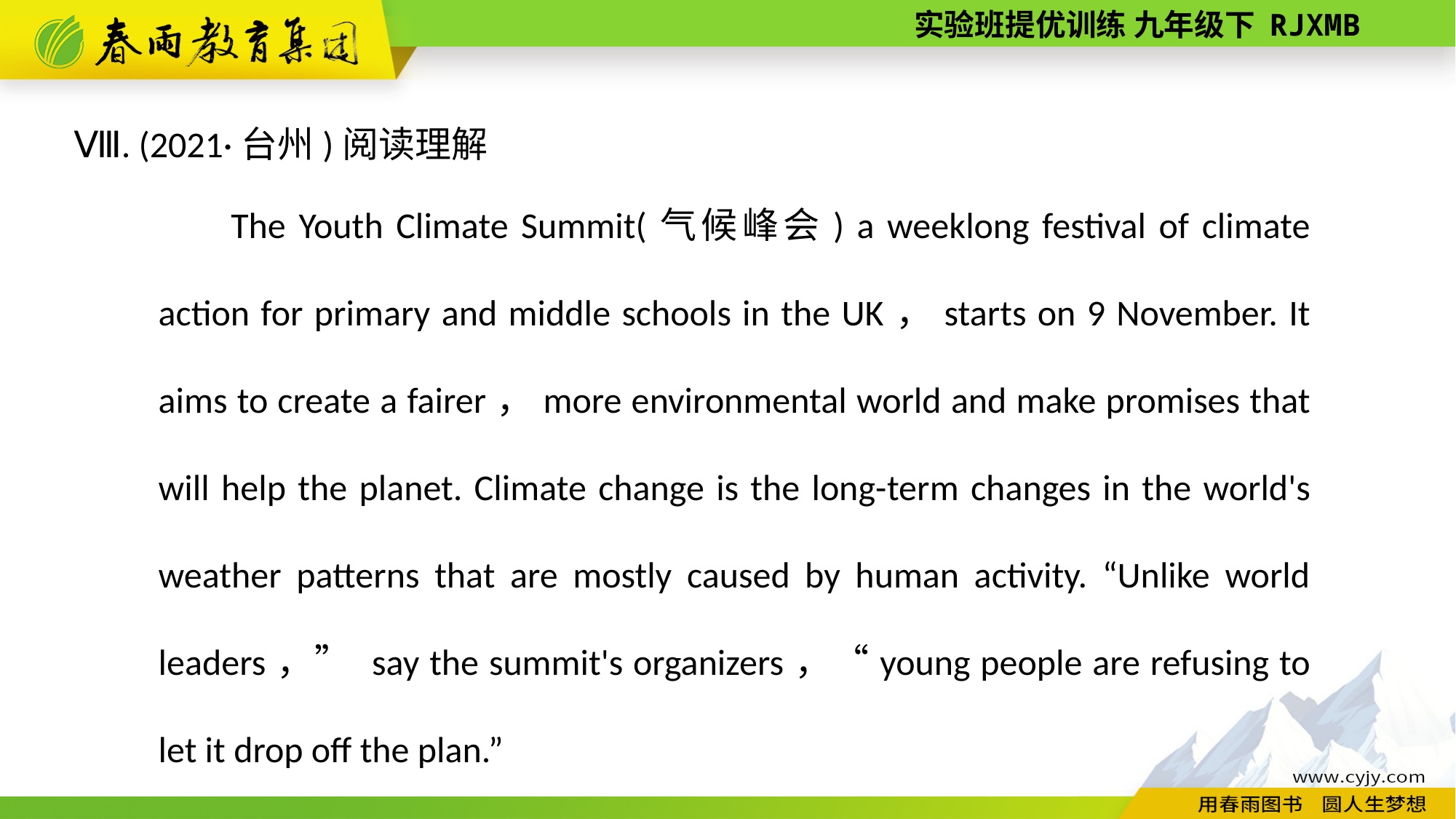

Ⅷ. (2021·台州)阅读理解
The Youth Climate Summit(气候峰会) a week­long festival of climate action for primary and middle schools in the UK，starts on 9 November. It aims to create a fairer，more environmental world and make promises that will help the planet. Climate change is the long-­term changes in the world's weather patterns that are mostly caused by human activity. “Unlike world leaders，” say the summit's organizers，“young people are refusing to let it drop off the plan.”